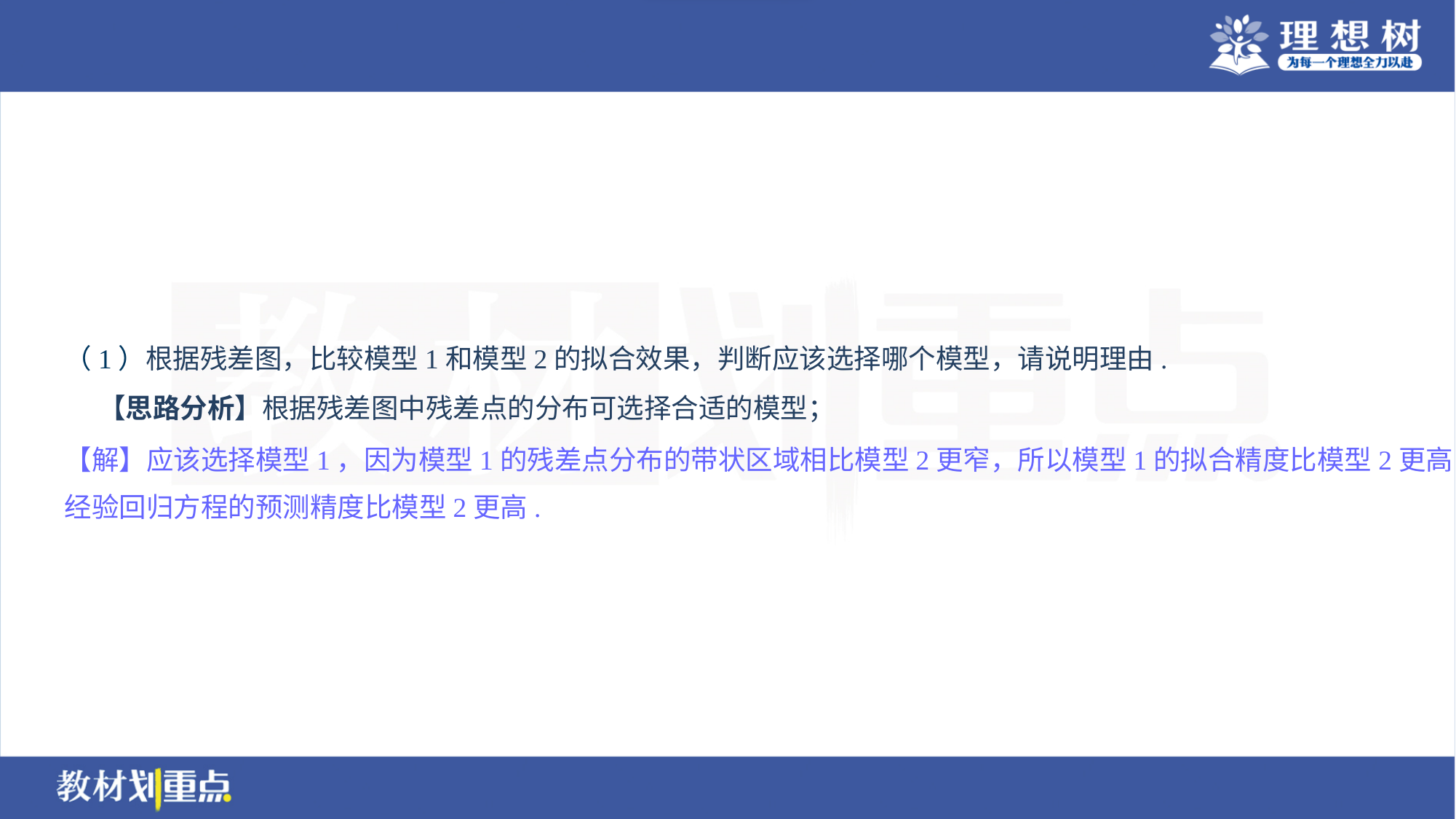

（1）根据残差图，比较模型1和模型2的拟合效果，判断应该选择哪个模型，请说明理由.
    【思路分析】根据残差图中残差点的分布可选择合适的模型；
【解】应该选择模型1，因为模型1的残差点分布的带状区域相比模型2更窄，所以模型1的拟合精度比模型2更高，
经验回归方程的预测精度比模型2更高.